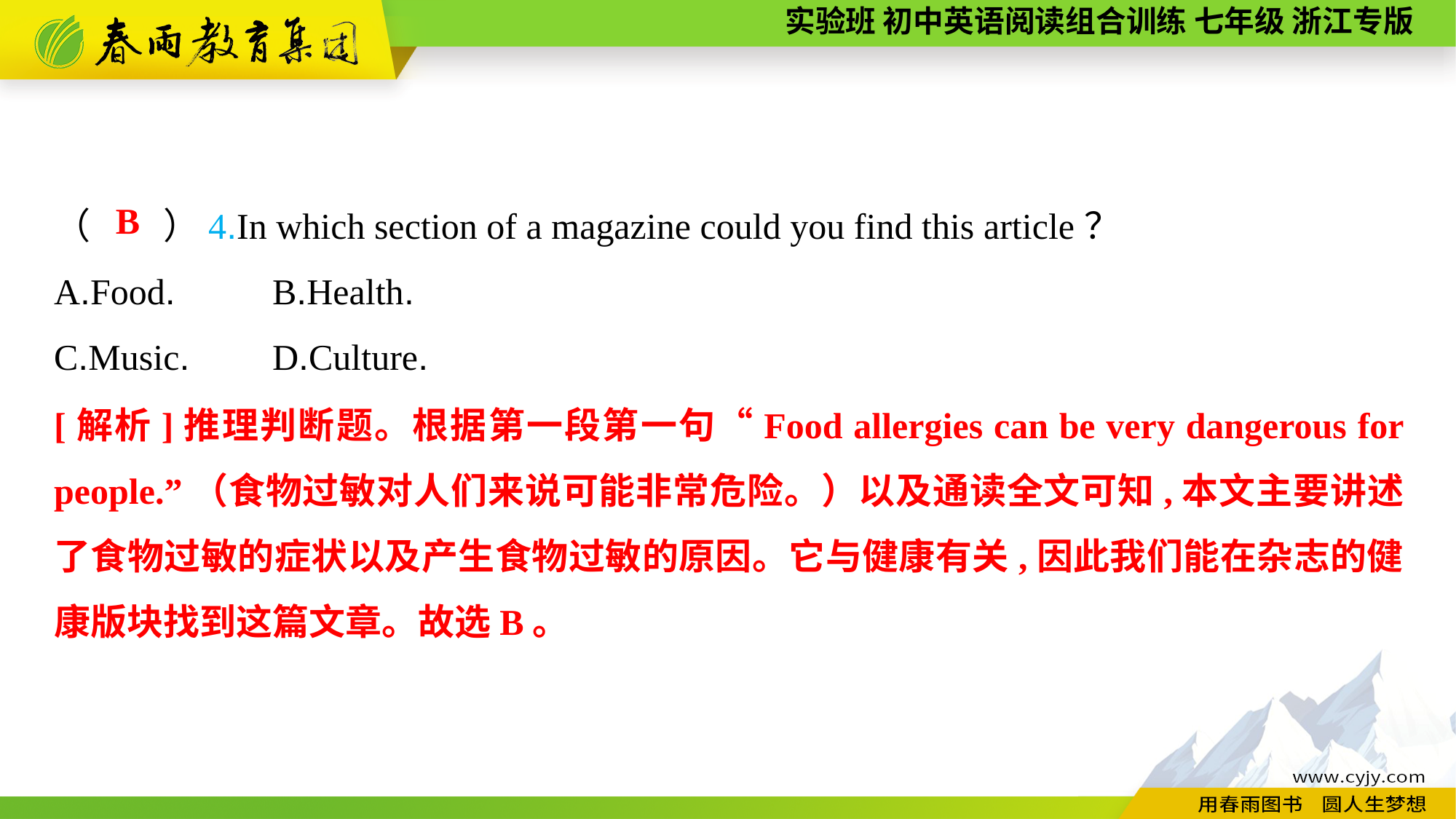

（　　）4.In which section of a magazine could you find this article？
A.Food.	B.Health.
C.Music.	D.Culture.
B
[解析]推理判断题。根据第一段第一句“Food allergies can be very dangerous for people.”（食物过敏对人们来说可能非常危险。）以及通读全文可知,本文主要讲述了食物过敏的症状以及产生食物过敏的原因。它与健康有关,因此我们能在杂志的健康版块找到这篇文章。故选B。